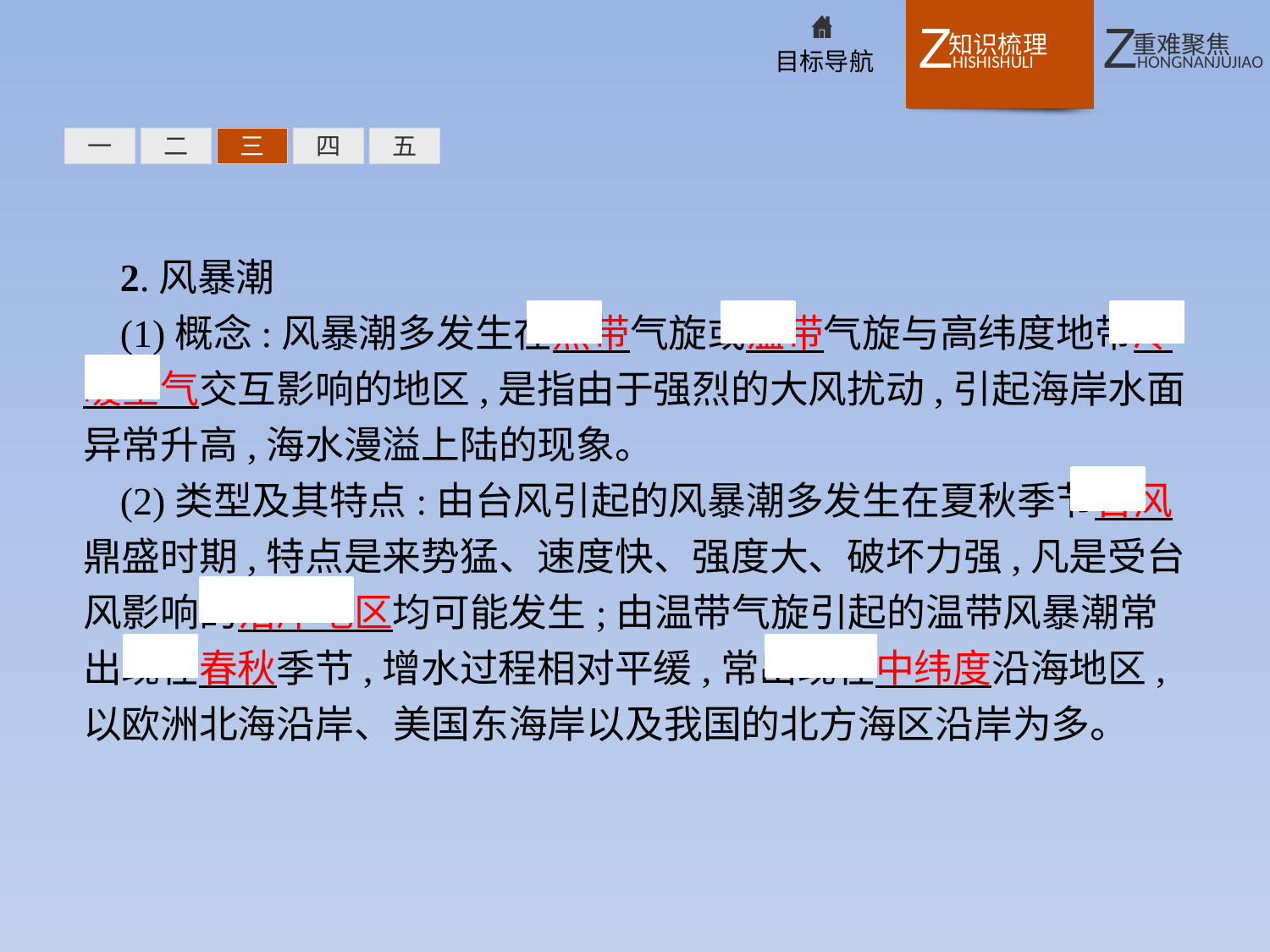

一
二
三
四
五
2.风暴潮
(1)概念:风暴潮多发生在热带气旋或温带气旋与高纬度地带冷暖空气交互影响的地区,是指由于强烈的大风扰动,引起海岸水面异常升高,海水漫溢上陆的现象。
(2)类型及其特点:由台风引起的风暴潮多发生在夏秋季节台风鼎盛时期,特点是来势猛、速度快、强度大、破坏力强,凡是受台风影响的沿岸地区均可能发生;由温带气旋引起的温带风暴潮常出现在春秋季节,增水过程相对平缓,常出现在中纬度沿海地区,以欧洲北海沿岸、美国东海岸以及我国的北方海区沿岸为多。